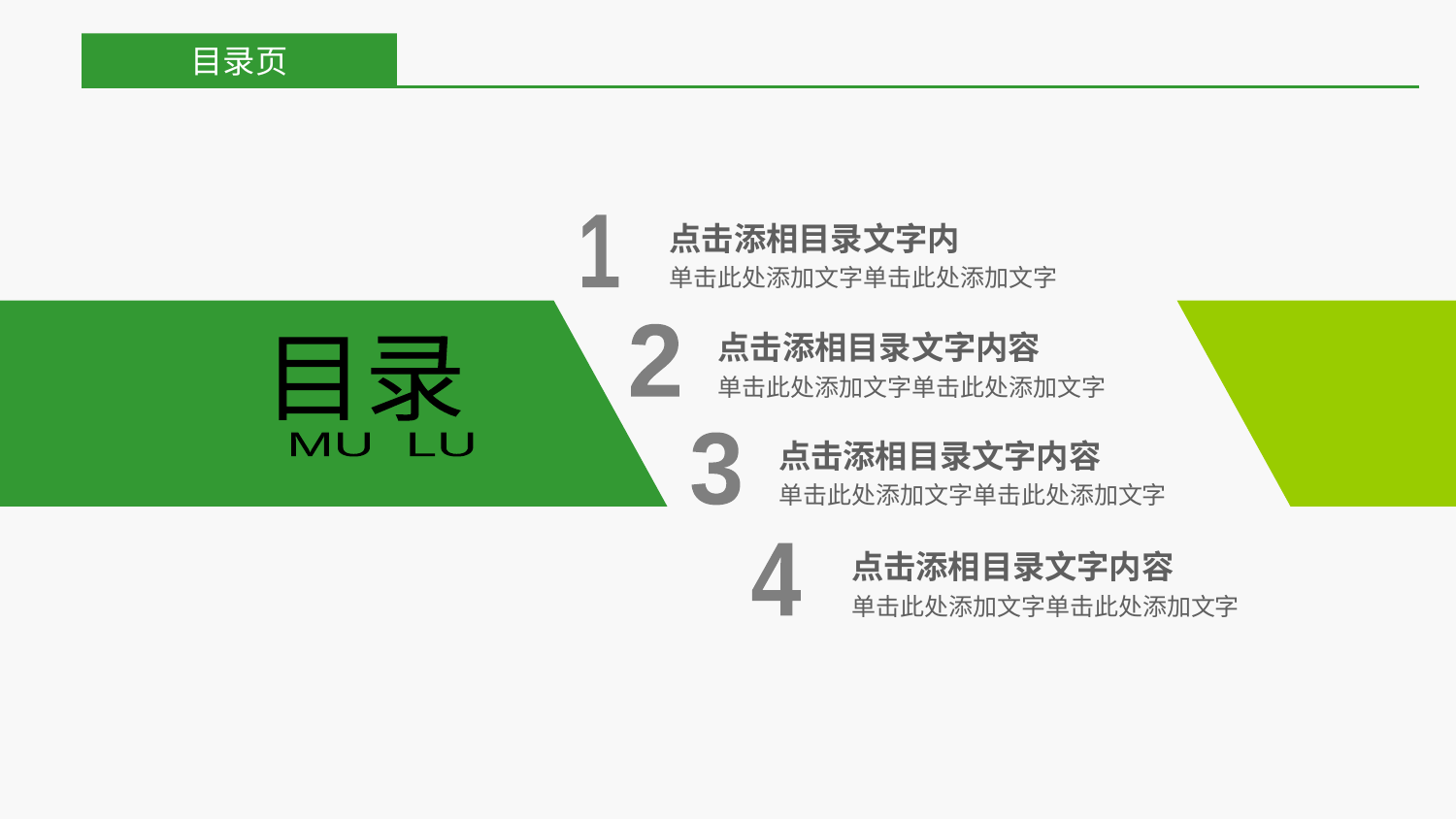

目录页
点击添相目录文字内
单击此处添加文字单击此处添加文字
1

点击添相目录文字内容
单击此处添加文字单击此处添加文字
2
目录
点击添相目录文字内容
单击此处添加文字单击此处添加文字
MU  LU
3
点击添相目录文字内容
单击此处添加文字单击此处添加文字
4